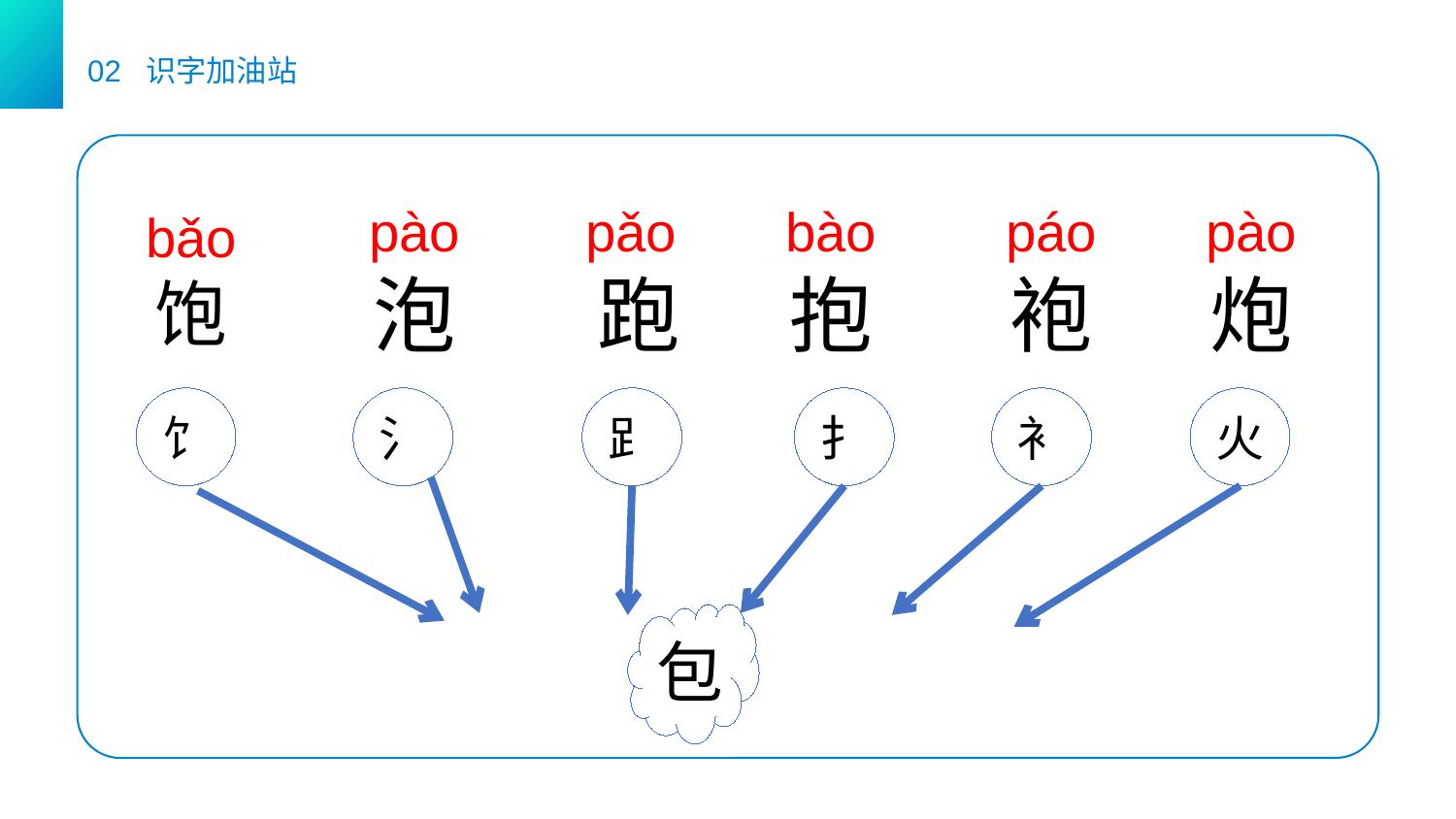

02  识字加油站

pào
泡
pǎo
跑
bào
抱
páo
袍
pào
炮
bǎo
饱
饣
氵
⻊
扌
衤
火
包